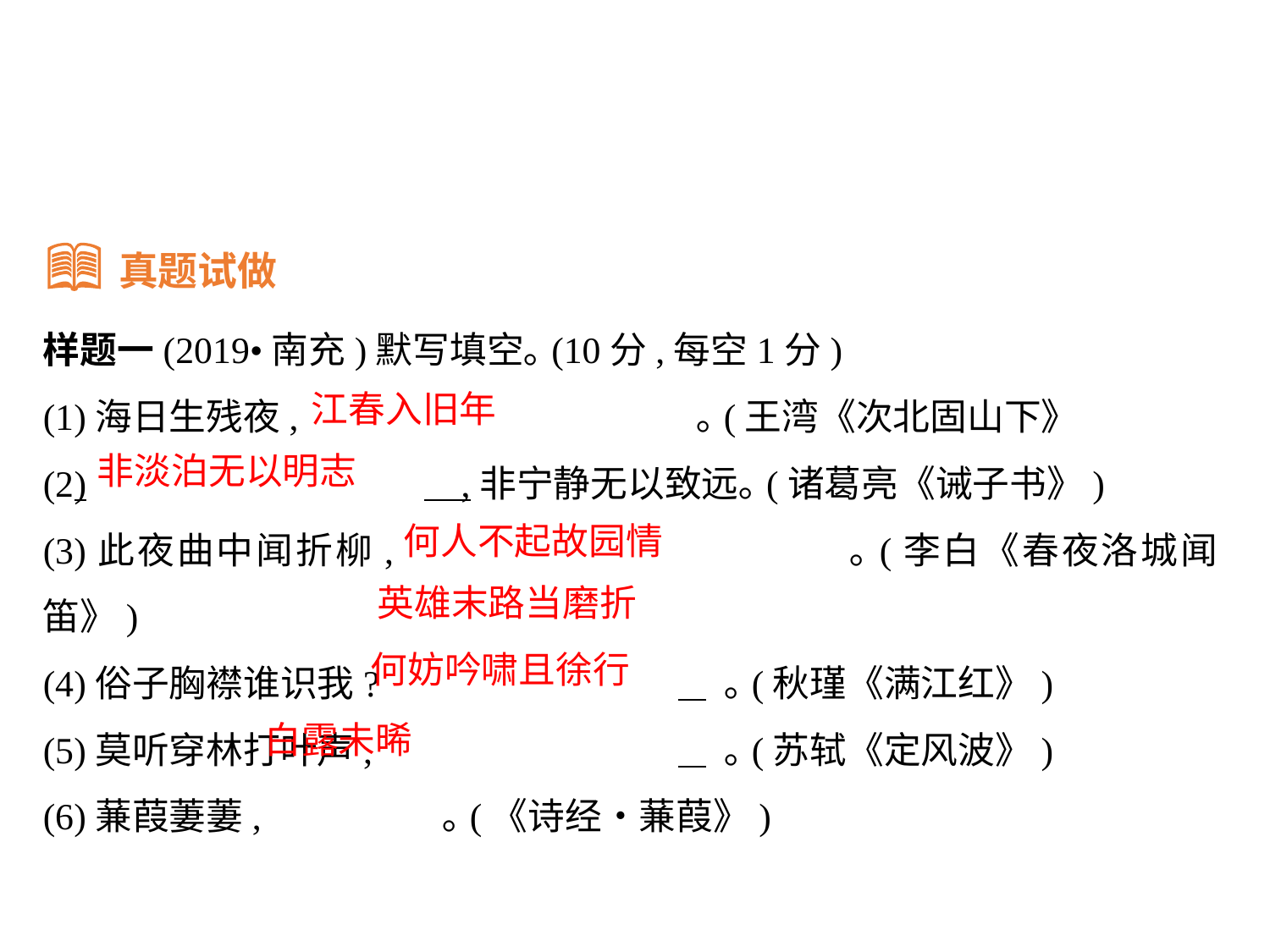

真题试做

样题一(2019•南充)默写填空｡(10分,每空1分)
(1)海日生残夜,			 ｡(王湾《次北固山下》
(2)			    ,非宁静无以致远｡(诸葛亮《诫子书》)
(3)此夜曲中闻折柳,				 ｡(李白《春夜洛城闻笛》)
(4)俗子胸襟谁识我?			    ｡(秋瑾《满江红》)
(5)莫听穿林打叶声,			    ｡(苏轼《定风波》)
(6)蒹葭萋萋,		 ｡(《诗经•蒹葭》)
江春入旧年
非淡泊无以明志
何人不起故园情
英雄末路当磨折
何妨吟啸且徐行
白露未晞